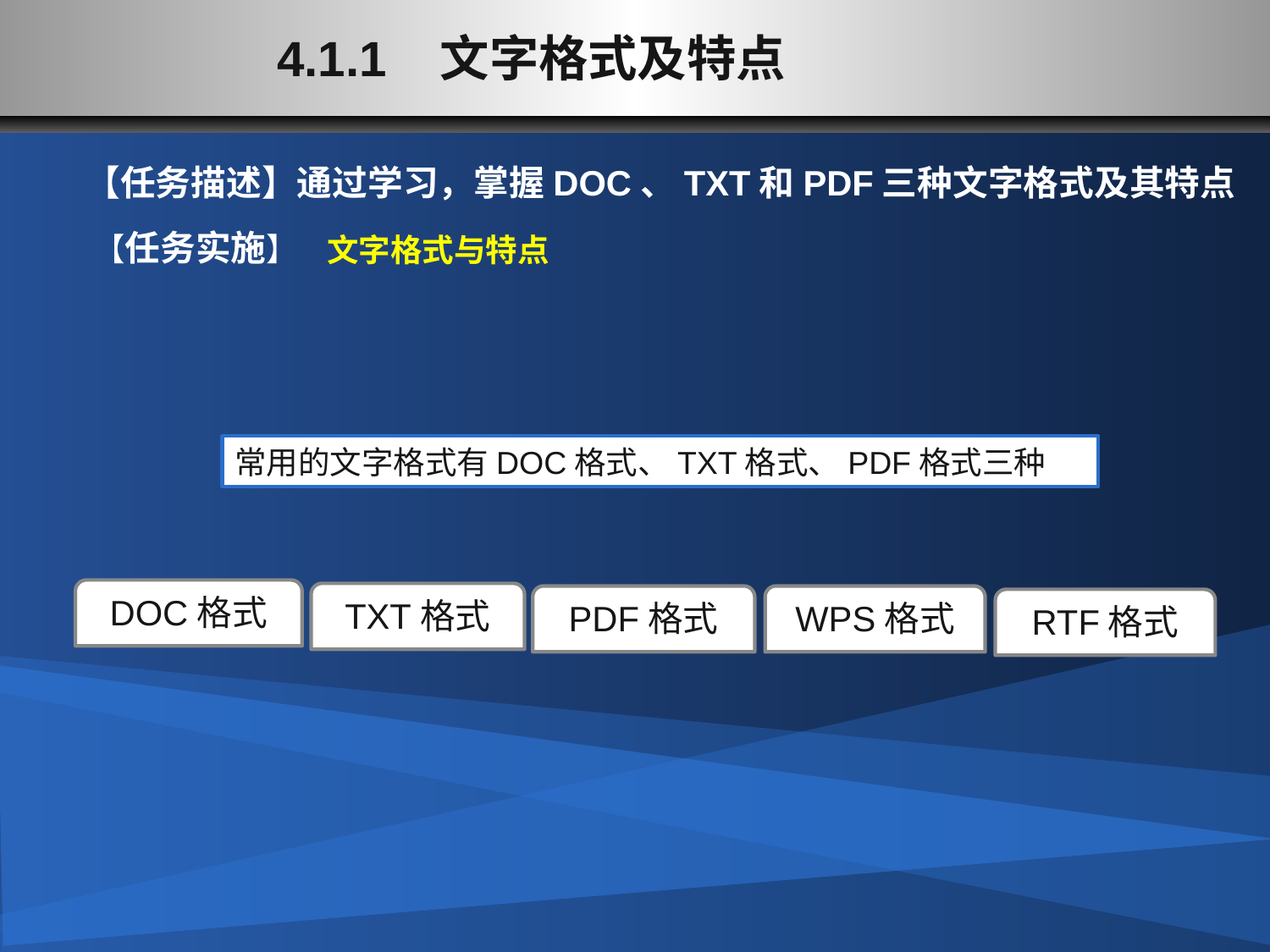

4.1.1   文字格式及特点
【任务描述】通过学习，掌握DOC、TXT和PDF三种文字格式及其特点

【任务实施】
文字格式与特点
常用的文字格式有DOC格式、TXT格式、PDF格式三种

DOC格式

TXT格式

PDF格式

WPS格式

RTF格式